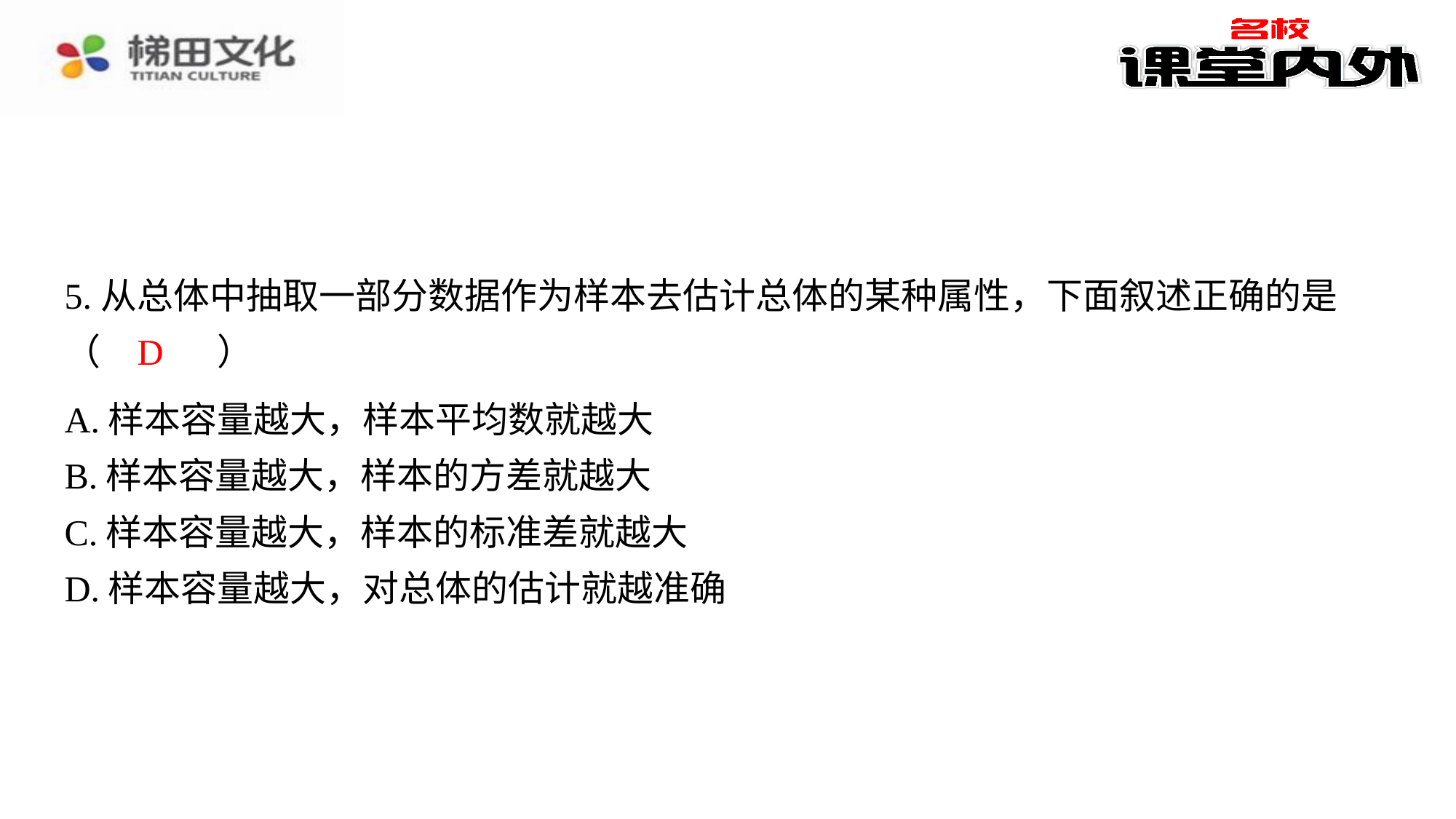

5.从总体中抽取一部分数据作为样本去估计总体的某种属性，下面叙述正确的是（　D　）
D
| A.样本容量越大，样本平均数就越大 |
| --- |
| B.样本容量越大，样本的方差就越大 |
| C.样本容量越大，样本的标准差就越大 |
| D.样本容量越大，对总体的估计就越准确 |